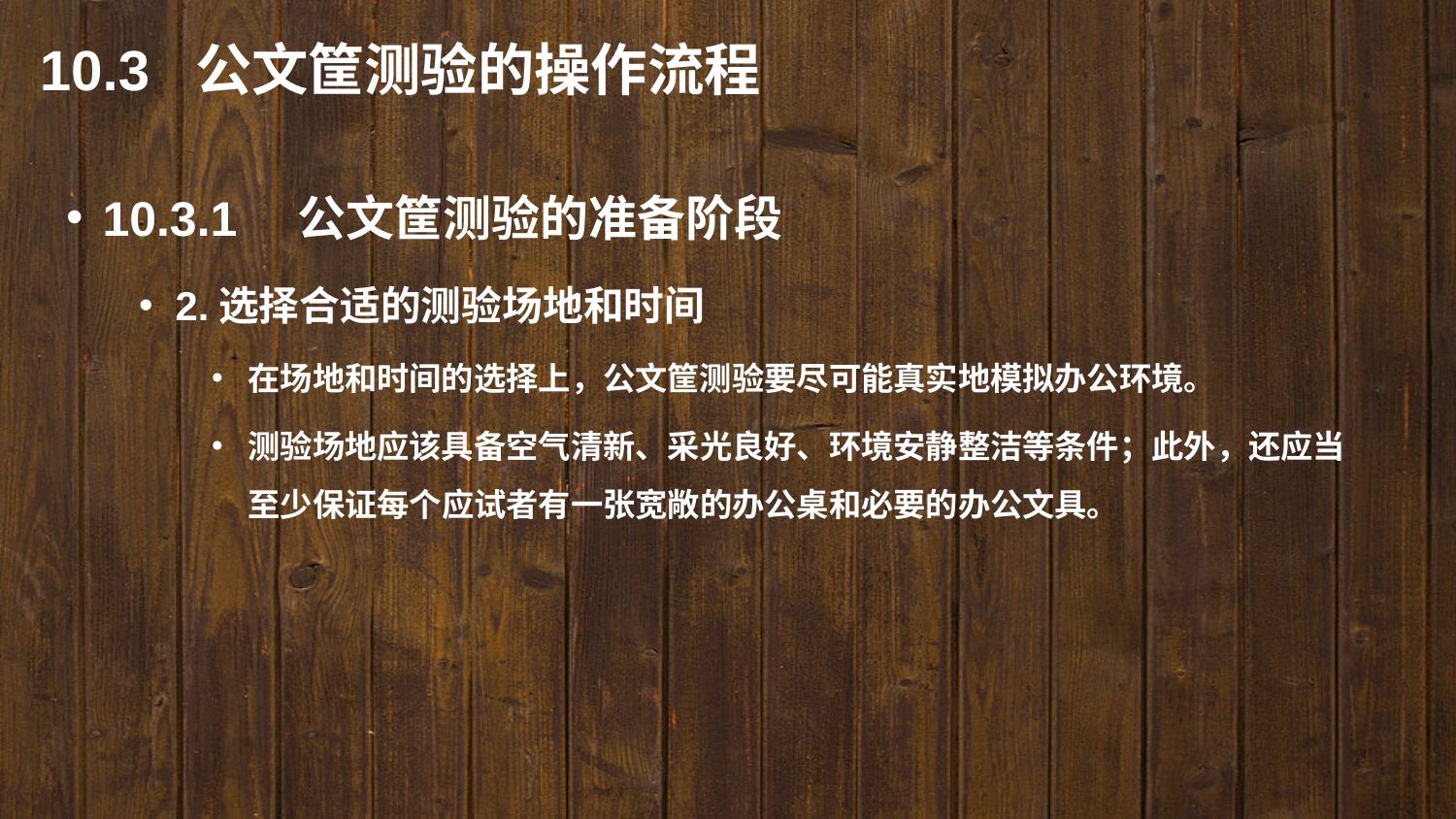

10.3  公文筐测验的操作流程
10.3.1　公文筐测验的准备阶段
2.选择合适的测验场地和时间
在场地和时间的选择上，公文筐测验要尽可能真实地模拟办公环境。
测验场地应该具备空气清新、采光良好、环境安静整洁等条件；此外，还应当至少保证每个应试者有一张宽敞的办公桌和必要的办公文具。